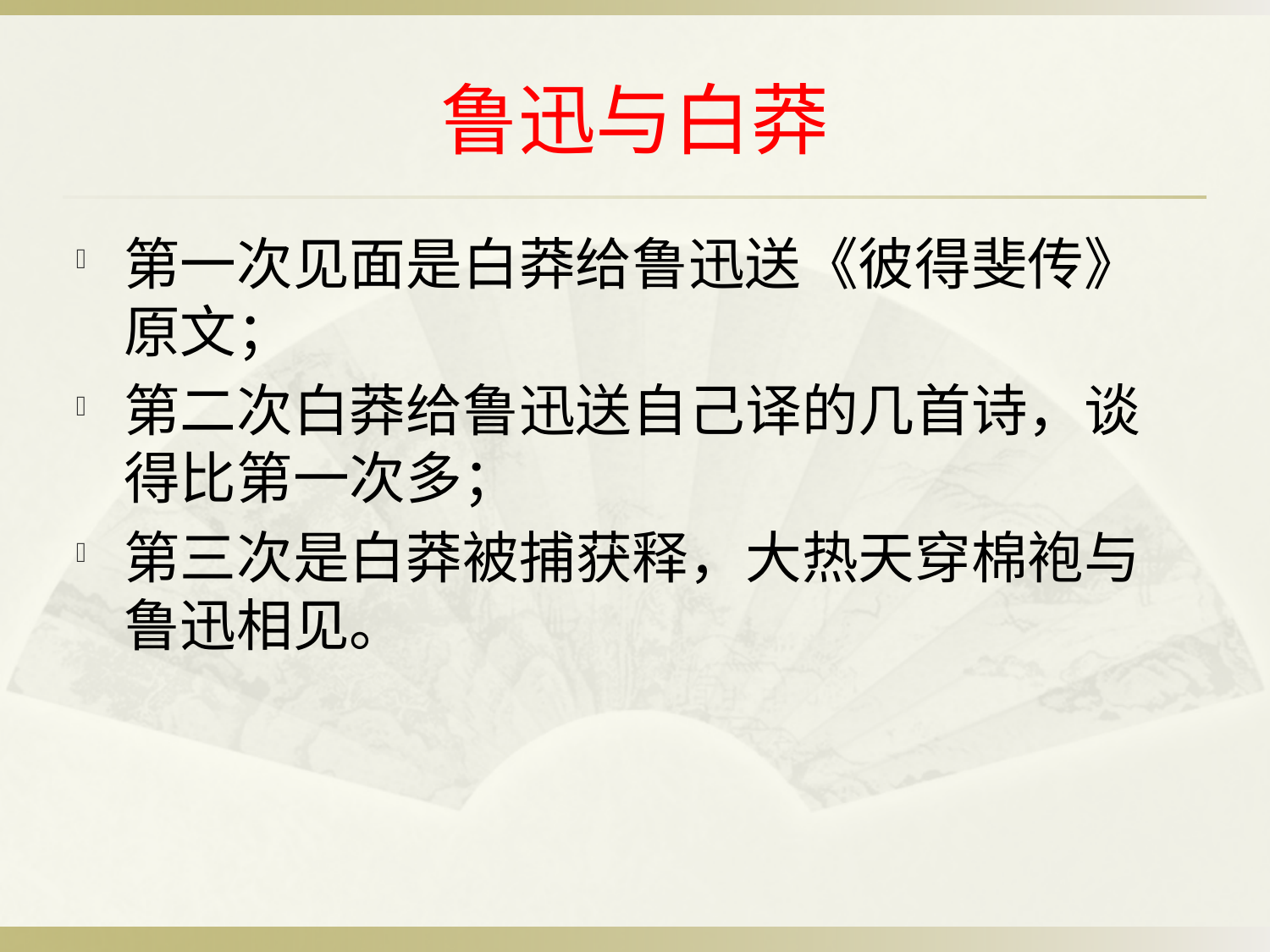

# 鲁迅与白莽
第一次见面是白莽给鲁迅送《彼得斐传》原文；
第二次白莽给鲁迅送自己译的几首诗，谈得比第一次多；
第三次是白莽被捕获释，大热天穿棉袍与鲁迅相见。